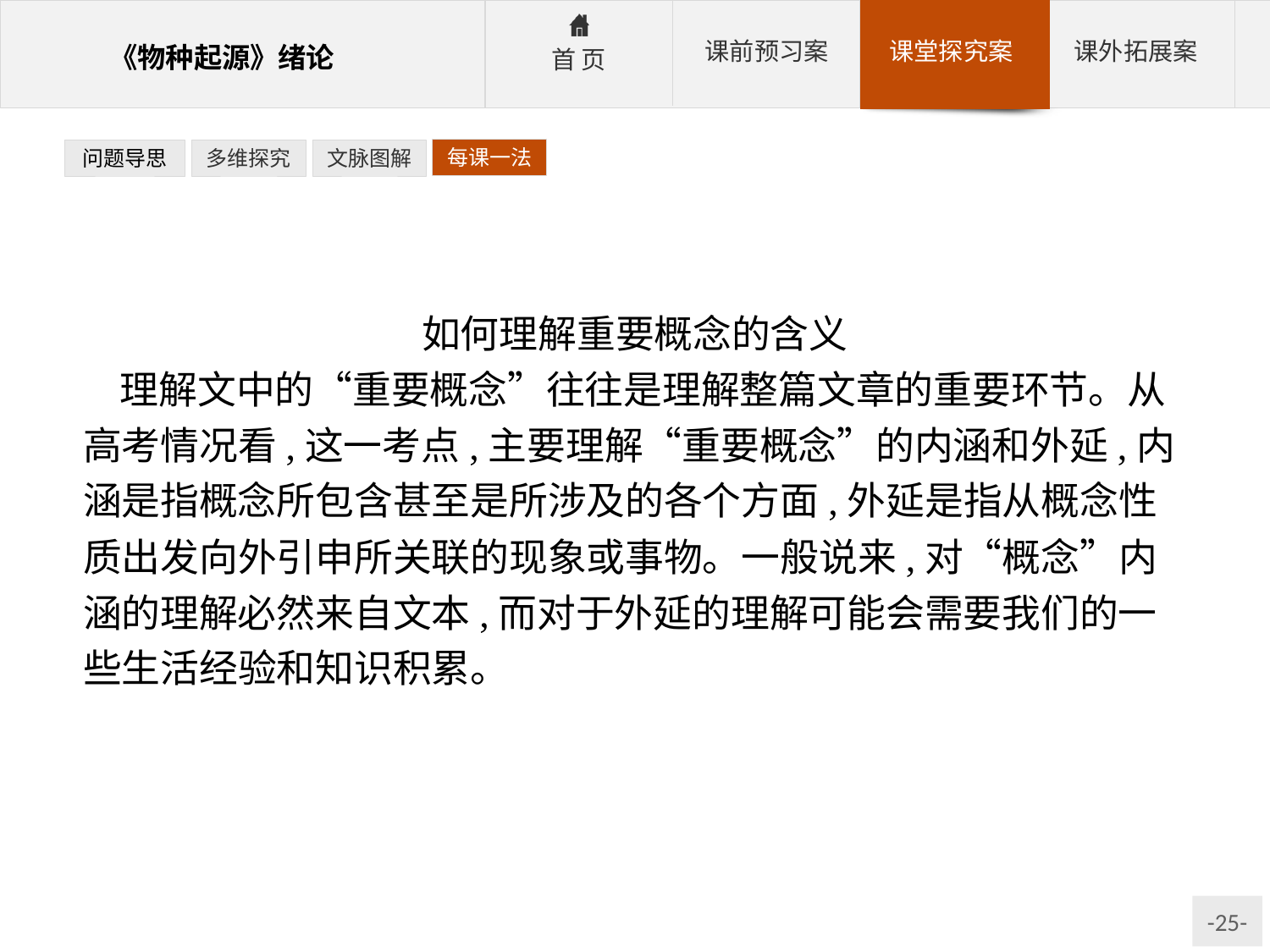

每课一法
问题导思
多维探究
文脉图解
如何理解重要概念的含义
理解文中的“重要概念”往往是理解整篇文章的重要环节。从高考情况看,这一考点,主要理解“重要概念”的内涵和外延,内涵是指概念所包含甚至是所涉及的各个方面,外延是指从概念性质出发向外引申所关联的现象或事物。一般说来,对“概念”内涵的理解必然来自文本,而对于外延的理解可能会需要我们的一些生活经验和知识积累。